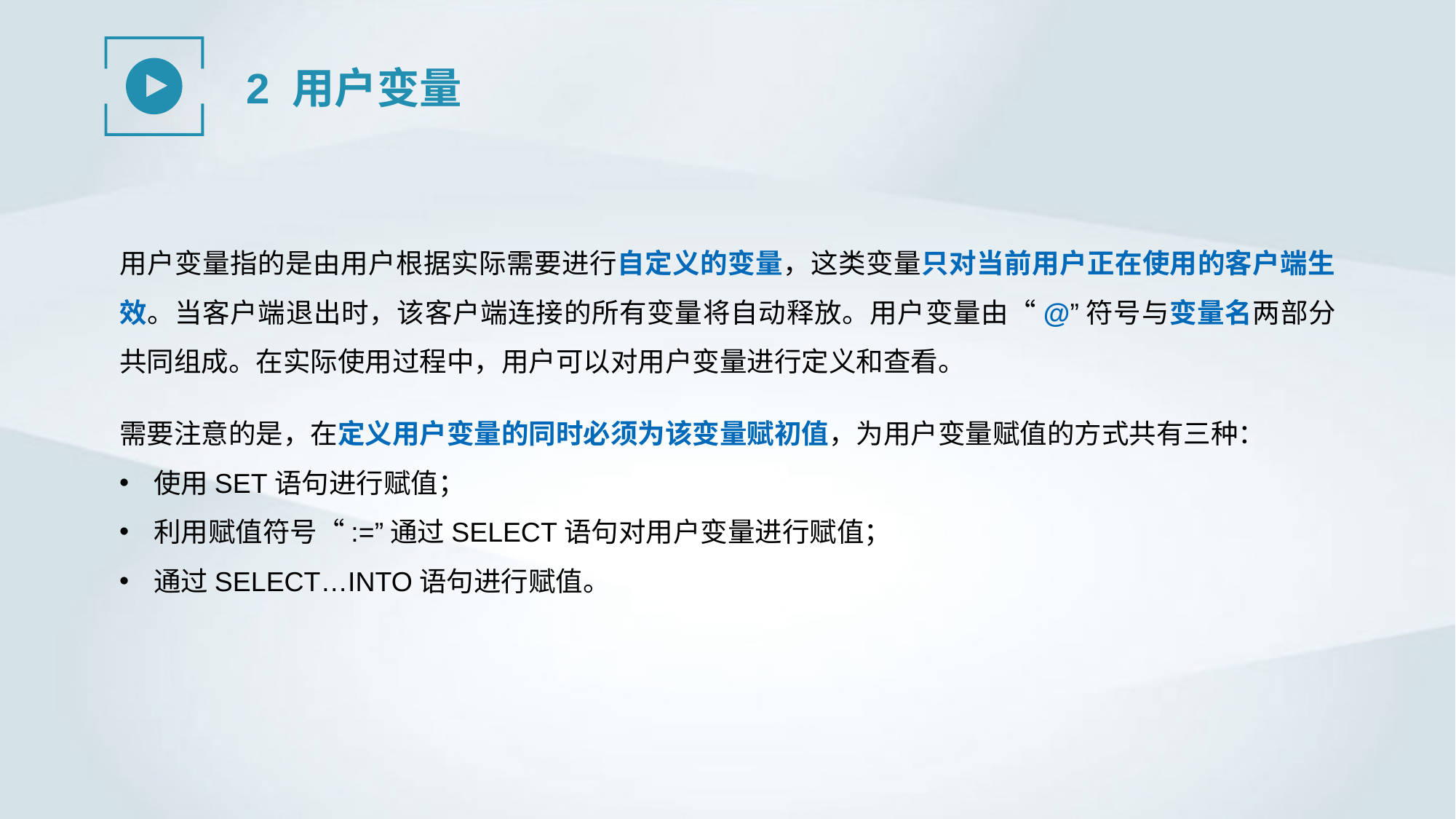

2 用户变量
用户变量指的是由用户根据实际需要进行自定义的变量，这类变量只对当前用户正在使用的客户端生效。当客户端退出时，该客户端连接的所有变量将自动释放。用户变量由“@”符号与变量名两部分共同组成。在实际使用过程中，用户可以对用户变量进行定义和查看。
需要注意的是，在定义用户变量的同时必须为该变量赋初值，为用户变量赋值的方式共有三种：
使用SET语句进行赋值；
利用赋值符号“:=”通过SELECT语句对用户变量进行赋值；
通过SELECT…INTO语句进行赋值。